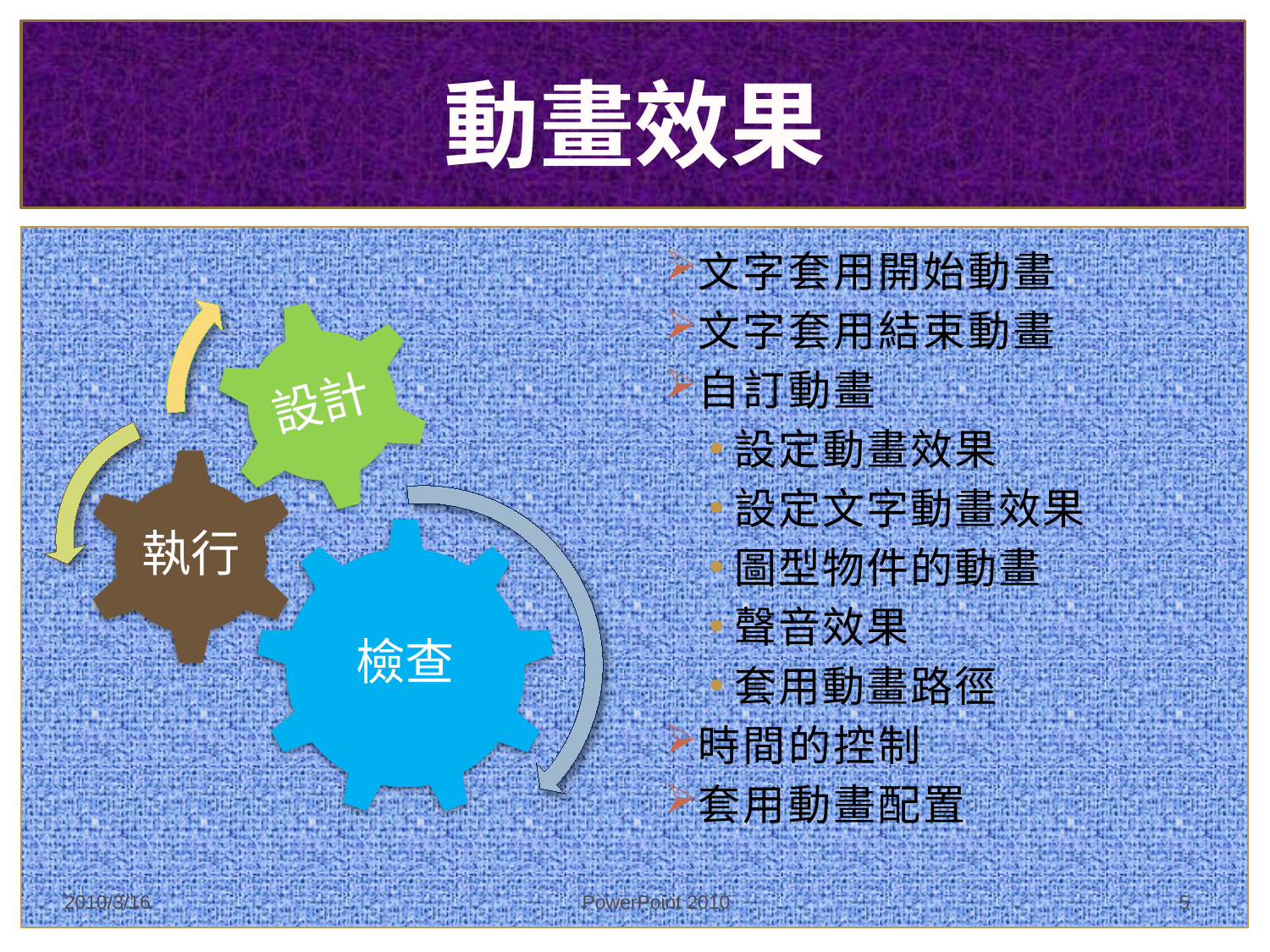

# 動畫效果
文字套用開始動畫
文字套用結束動畫
自訂動畫
設定動畫效果
設定文字動畫效果
圖型物件的動畫
聲音效果
套用動畫路徑
時間的控制
套用動畫配置

設計

執行

檢查
5
2010/3/16
PowerPoint 2010